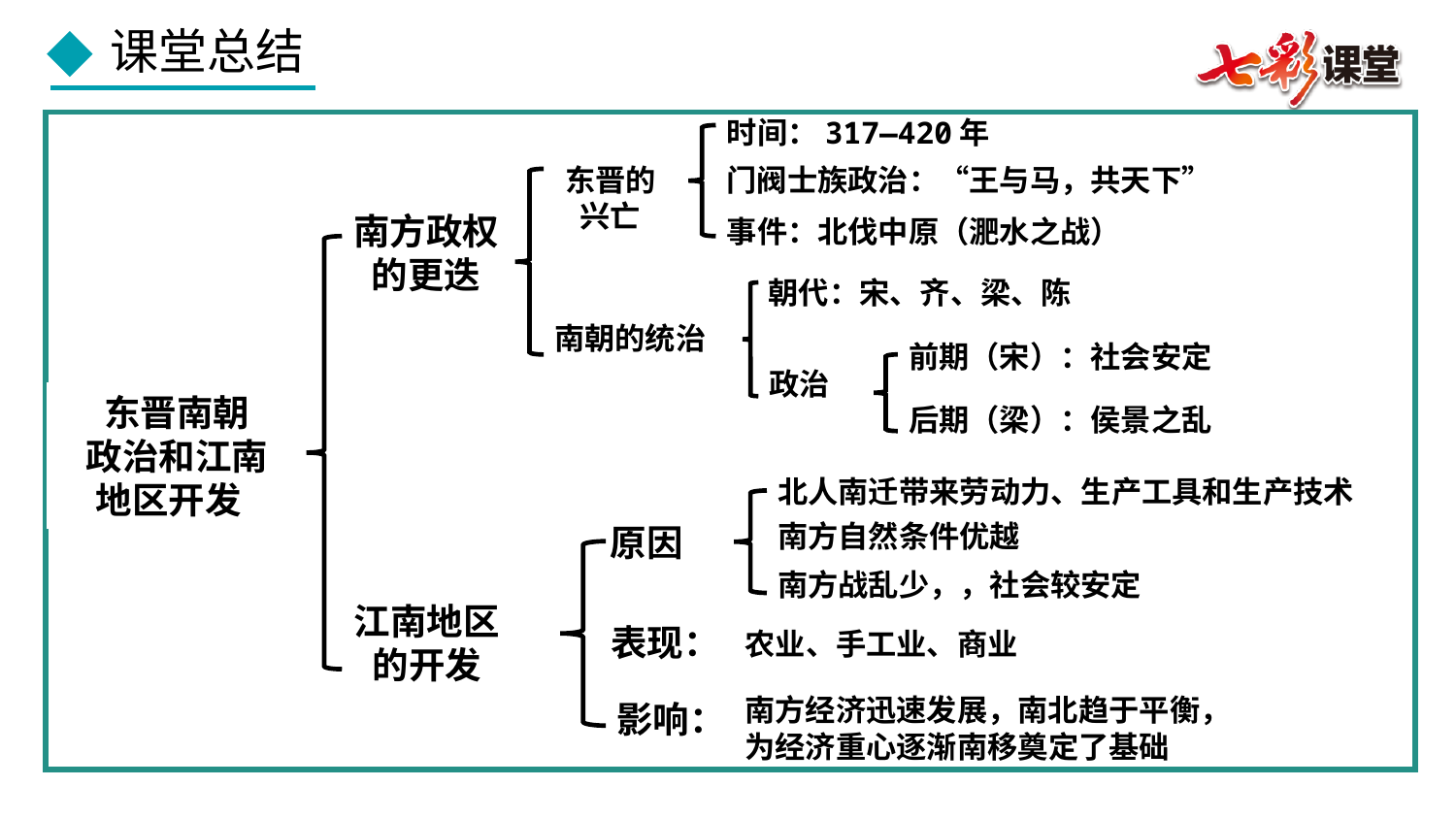

时间：317—420年

东晋的
兴亡
门阀士族政治：“王与马，共天下”

南方政权的更迭
事件：北伐中原（淝水之战）

朝代：宋、齐、梁、陈

南朝的统治
前期（宋）：社会安定

政治
 东晋南朝
 政治和江南
地区开发
后期（梁）：侯景之乱
北人南迁带来劳动力、生产工具和生产技术

南方自然条件优越
原因

南方战乱少，，社会较安定
江南地区的开发
表现：
农业、手工业、商业

南方经济迅速发展，南北趋于平衡，
为经济重心逐渐南移奠定了基础
影响：